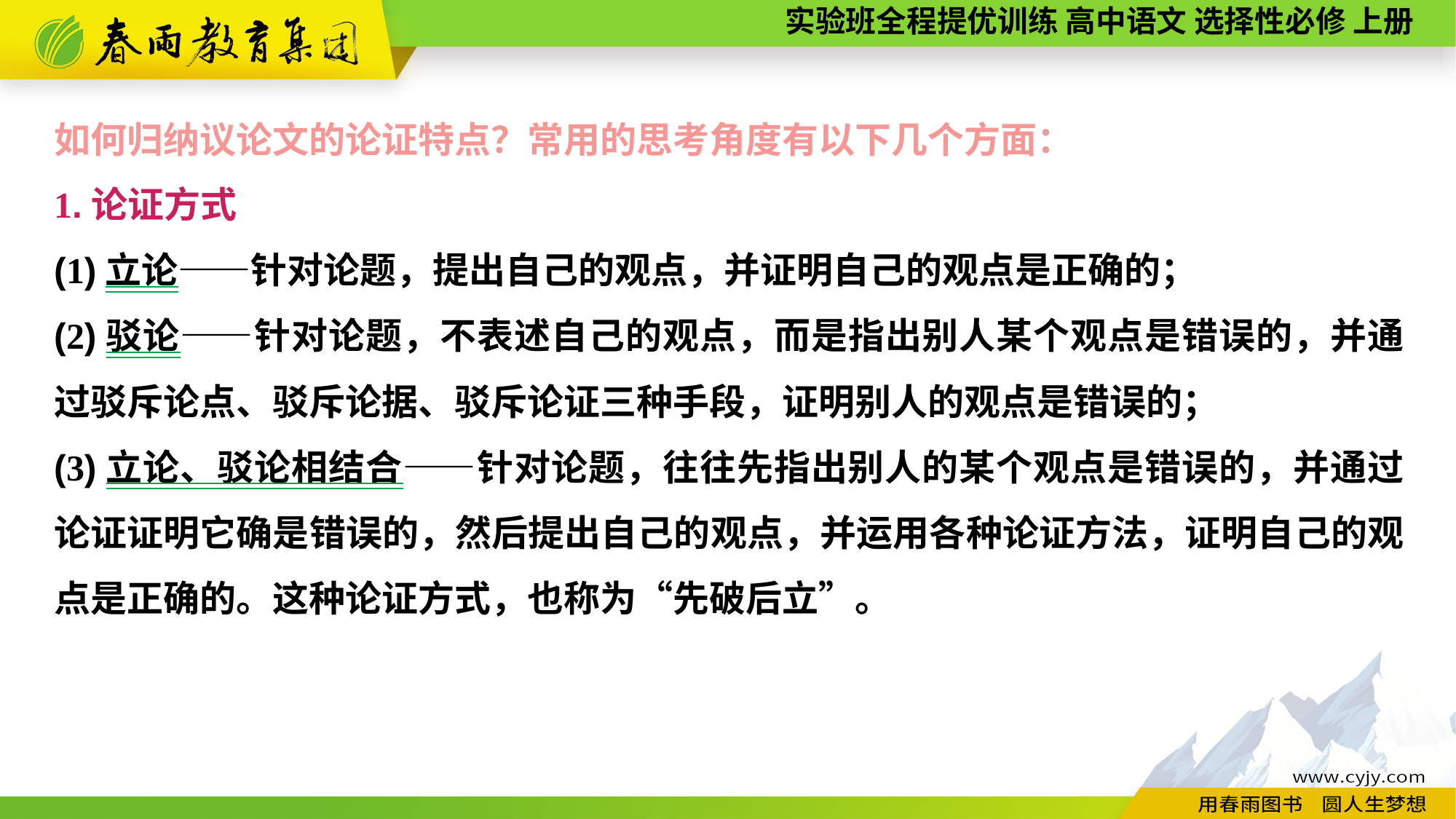

如何归纳议论文的论证特点？常用的思考角度有以下几个方面：
1.论证方式
(1)立论——针对论题，提出自己的观点，并证明自己的观点是正确的；
(2)驳论——针对论题，不表述自己的观点，而是指出别人某个观点是错误的，并通过驳斥论点、驳斥论据、驳斥论证三种手段，证明别人的观点是错误的；
(3)立论、驳论相结合——针对论题，往往先指出别人的某个观点是错误的，并通过论证证明它确是错误的，然后提出自己的观点，并运用各种论证方法，证明自己的观点是正确的。这种论证方式，也称为“先破后立”。